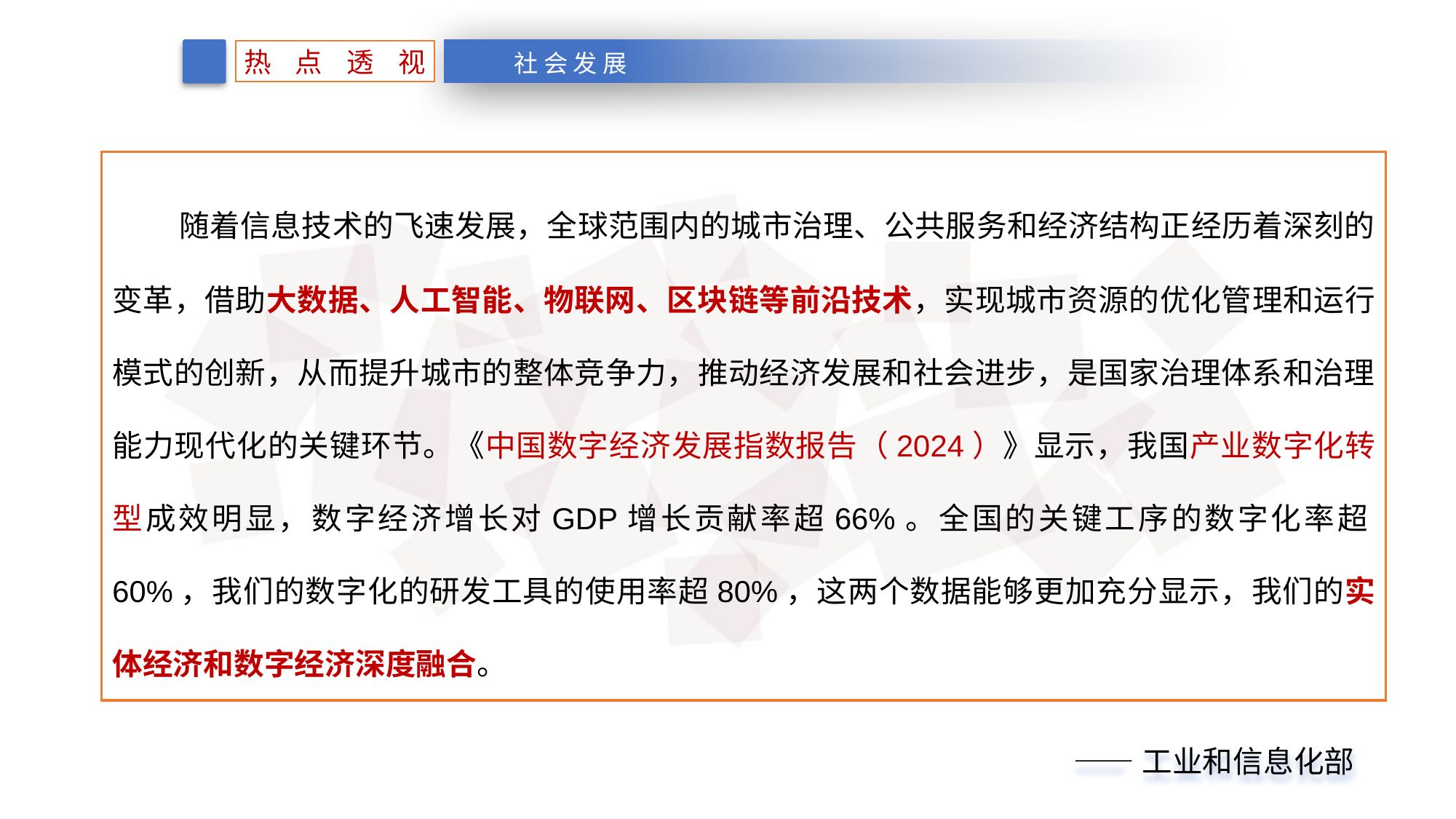

热 点 透 视
社 会 发 展
  随着信息技术的飞速发展，全球范围内的城市治理、公共服务和经济结构正经历着深刻的变革，借助大数据、人工智能、物联网、区块链等前沿技术，实现城市资源的优化管理和运行模式的创新，从而提升城市的整体竞争力，推动经济发展和社会进步，是国家治理体系和治理能力现代化的关键环节。《中国数字经济发展指数报告（2024）》显示，我国产业数字化转型成效明显，数字经济增长对GDP增长贡献率超66%。全国的关键工序的数字化率超60%，我们的数字化的研发工具的使用率超80%，这两个数据能够更加充分显示，我们的实体经济和数字经济深度融合。
     ——工业和信息化部